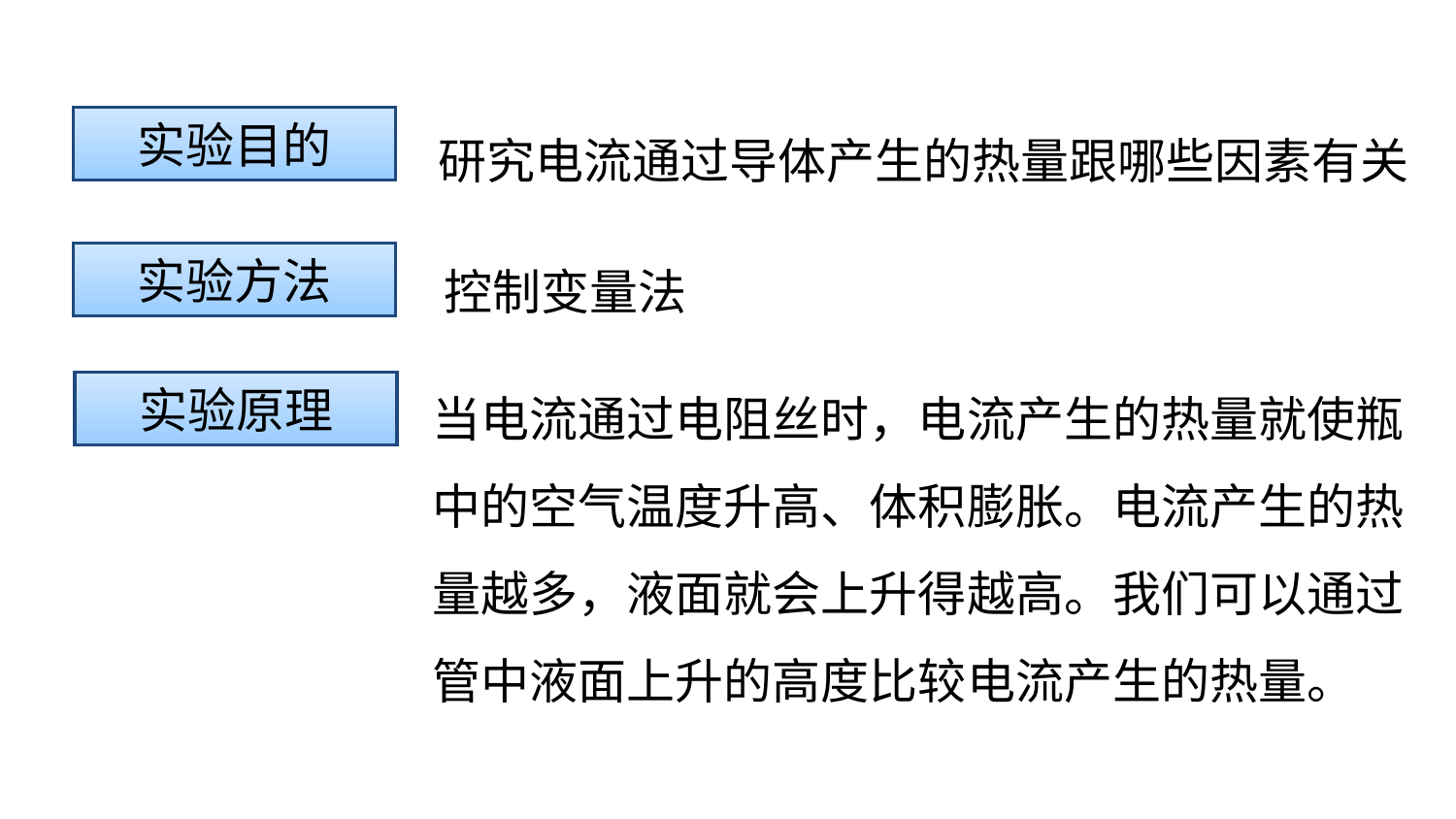

研究电流通过导体产生的热量跟哪些因素有关
实验目的
控制变量法
实验方法
当电流通过电阻丝时，电流产生的热量就使瓶中的空气温度升高、体积膨胀。电流产生的热量越多，液面就会上升得越高。我们可以通过管中液面上升的高度比较电流产生的热量。
实验原理